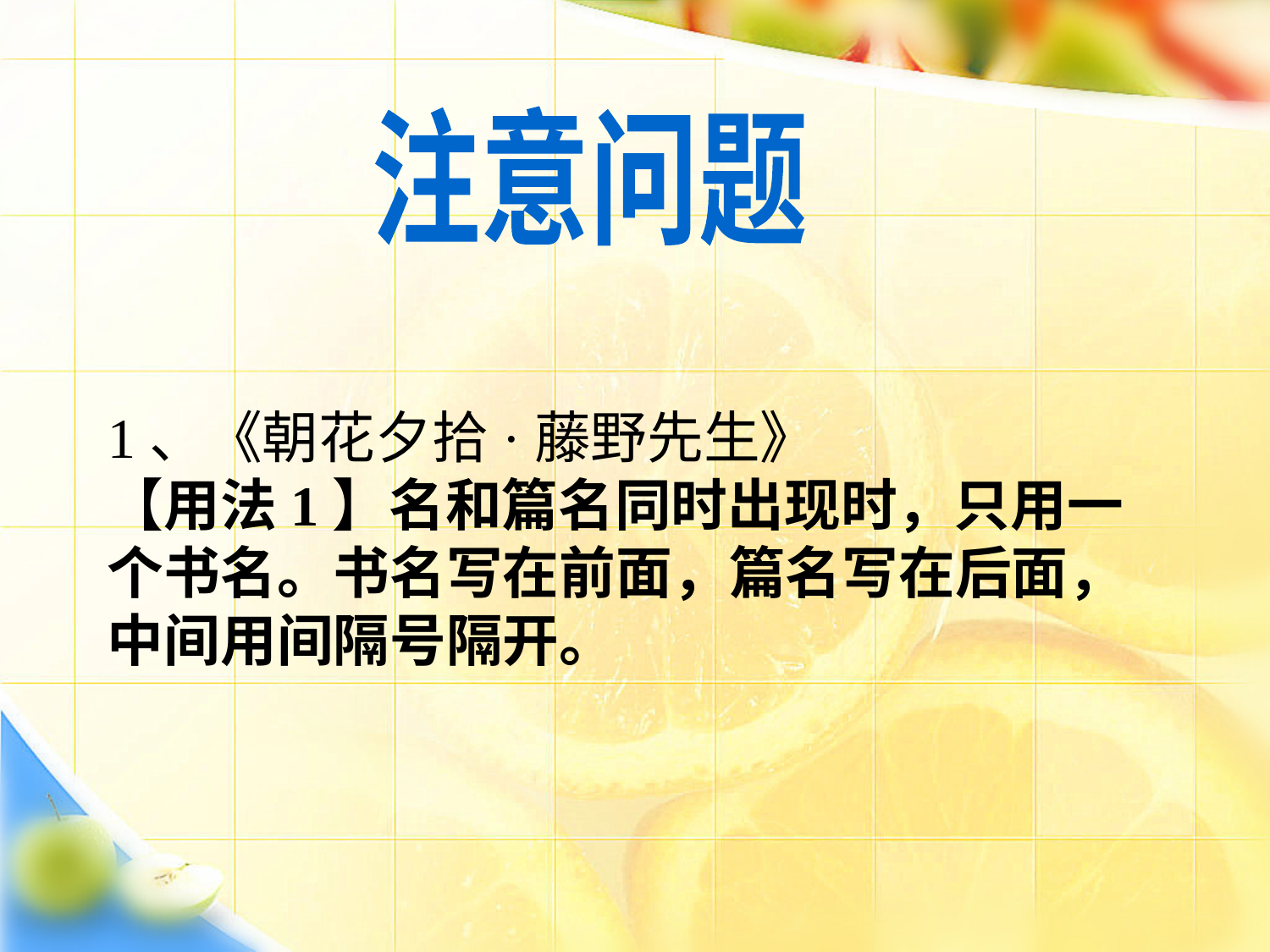

注意问题
1、《朝花夕拾·藤野先生》
【用法1】名和篇名同时出现时，只用一个书名。书名写在前面，篇名写在后面，中间用间隔号隔开。